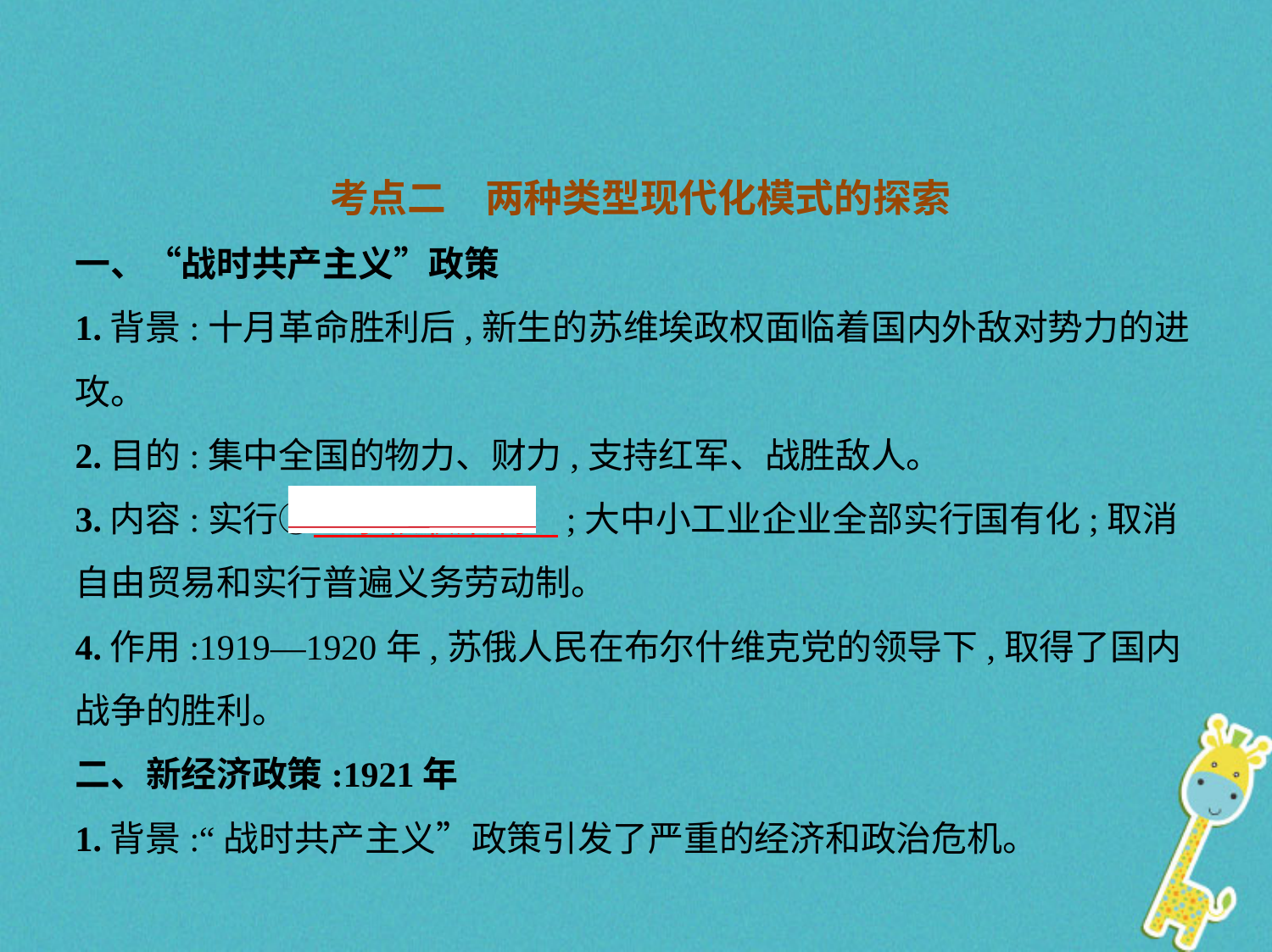

考点二　两种类型现代化模式的探索
一、“战时共产主义”政策
1.背景:十月革命胜利后,新生的苏维埃政权面临着国内外敌对势力的进
攻。
2.目的:集中全国的物力、财力,支持红军、战胜敌人。
3.内容:实行①　余粮收集制    ;大中小工业企业全部实行国有化;取消
自由贸易和实行普遍义务劳动制。
4.作用:1919—1920年,苏俄人民在布尔什维克党的领导下,取得了国内
战争的胜利。
二、新经济政策:1921年
1.背景:“战时共产主义”政策引发了严重的经济和政治危机。